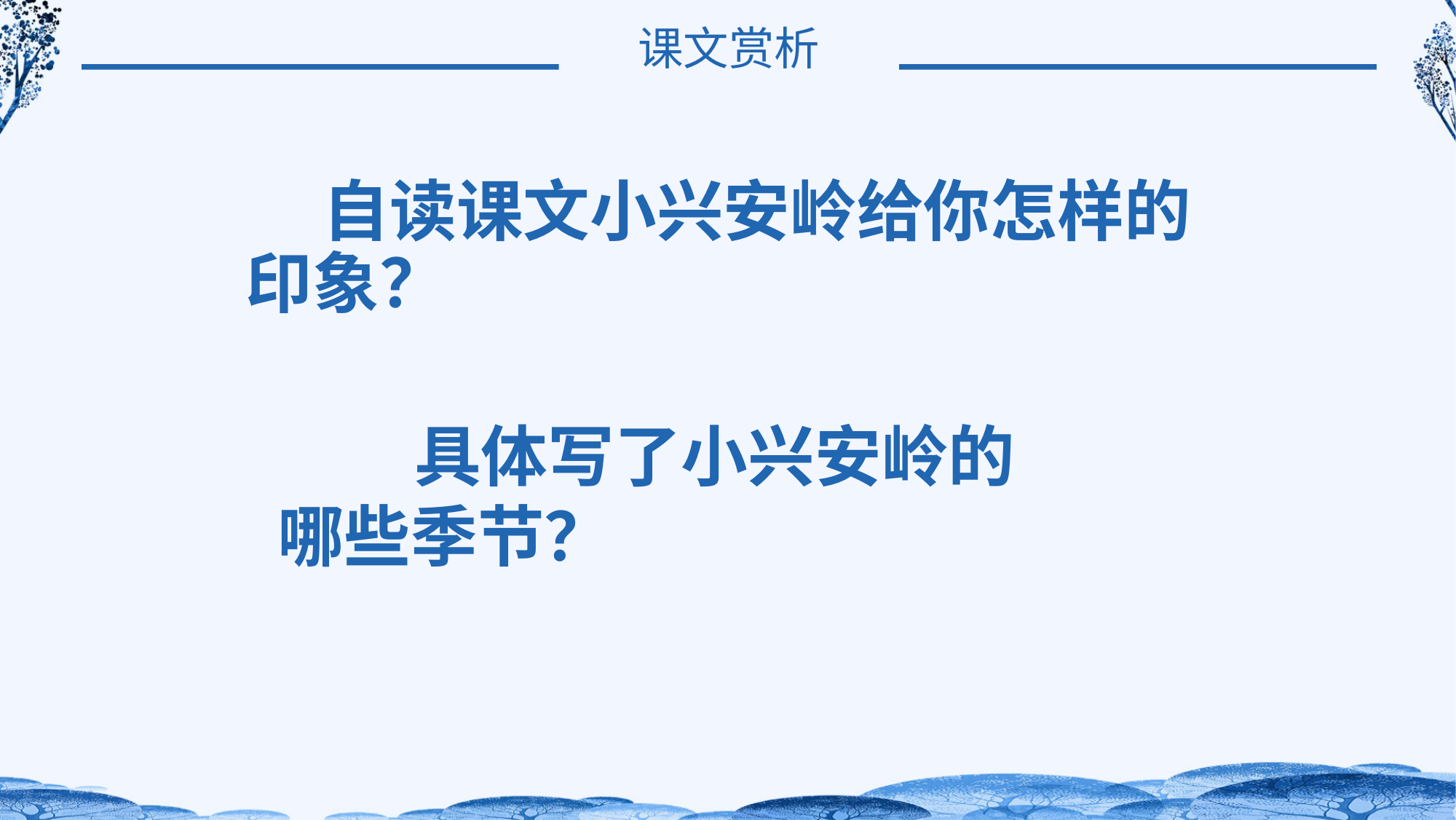

课文赏析

               自读课文小兴安岭给你怎样的印象？

        具体写了小兴安岭的哪些季节？